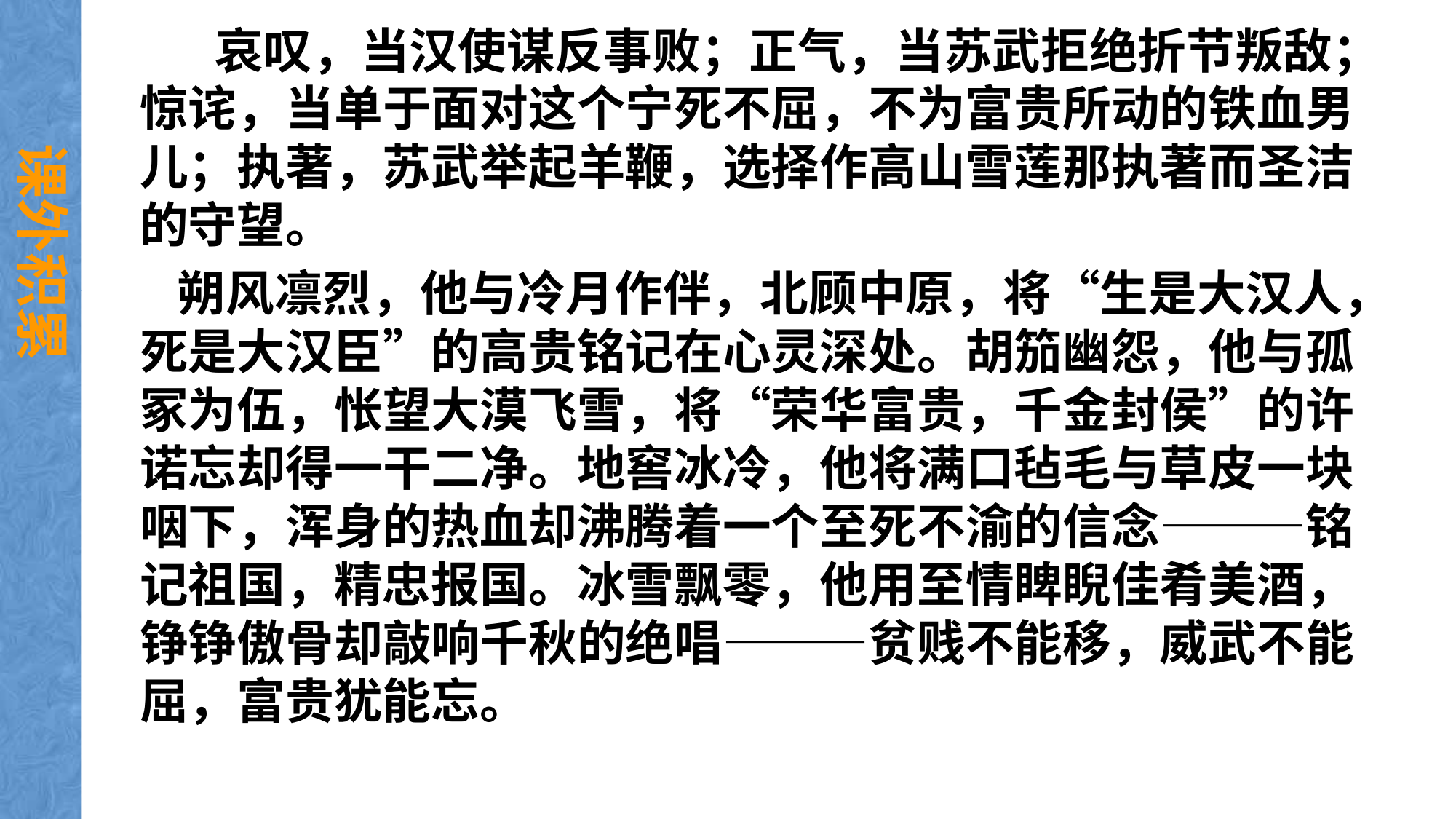

哀叹，当汉使谋反事败；正气，当苏武拒绝折节叛敌；惊诧，当单于面对这个宁死不屈，不为富贵所动的铁血男儿；执著，苏武举起羊鞭，选择作高山雪莲那执著而圣洁的守望。
      朔风凛烈，他与冷月作伴，北顾中原，将“生是大汉人，死是大汉臣”的高贵铭记在心灵深处。胡笳幽怨，他与孤冢为伍，怅望大漠飞雪，将“荣华富贵，千金封侯”的许诺忘却得一干二净。地窖冰冷，他将满口毡毛与草皮一块咽下，浑身的热血却沸腾着一个至死不渝的信念———铭记祖国，精忠报国。冰雪飘零，他用至情睥睨佳肴美酒，铮铮傲骨却敲响千秋的绝唱———贫贱不能移，威武不能屈，富贵犹能忘。
课外积累